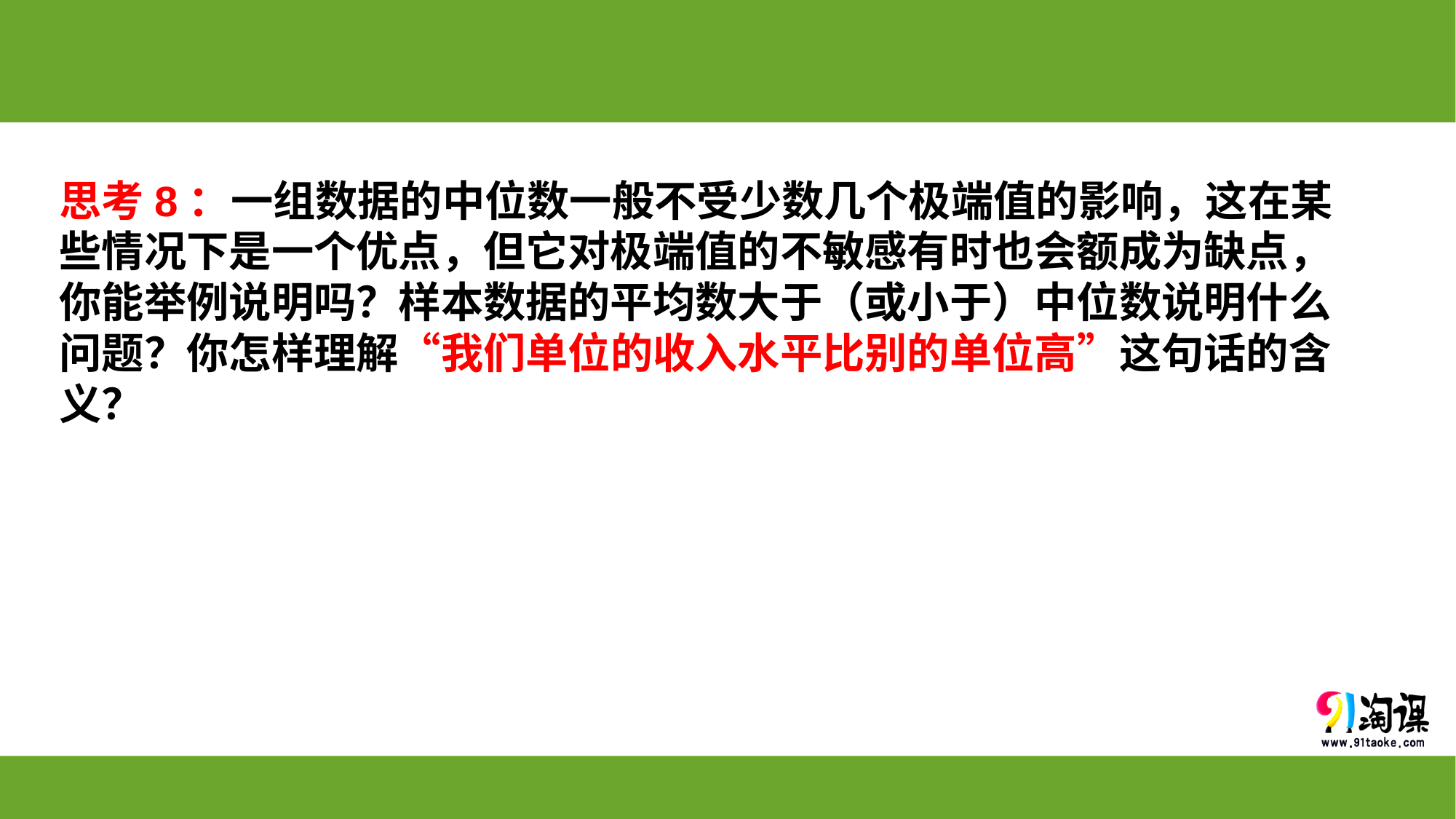

思考8：一组数据的中位数一般不受少数几个极端值的影响，这在某些情况下是一个优点，但它对极端值的不敏感有时也会额成为缺点，你能举例说明吗？样本数据的平均数大于（或小于）中位数说明什么问题？你怎样理解“我们单位的收入水平比别的单位高”这句话的含义？